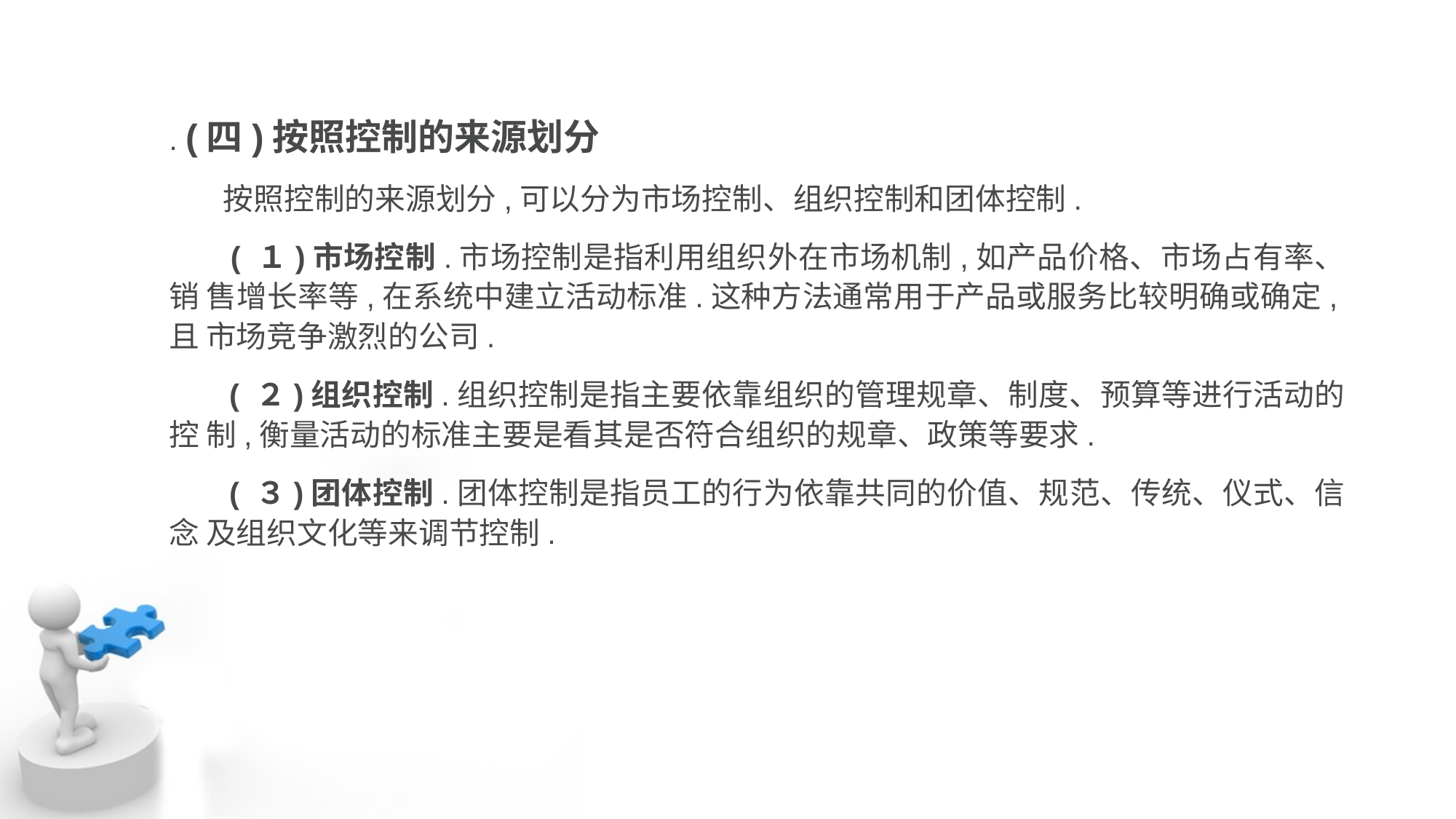

. (四)按照控制的来源划分
       按照控制的来源划分,可以分为市场控制、组织控制和团体控制.
       ( １)市场控制.市场控制是指利用组织外在市场机制,如产品价格、市场占有率、销 售增长率等,在系统中建立活动标准.这种方法通常用于产品或服务比较明确或确定,且 市场竞争激烈的公司.
       ( ２)组织控制.组织控制是指主要依靠组织的管理规章、制度、预算等进行活动的控 制,衡量活动的标准主要是看其是否符合组织的规章、政策等要求.
       ( ３)团体控制.团体控制是指员工的行为依靠共同的价值、规范、传统、仪式、信念 及组织文化等来调节控制.